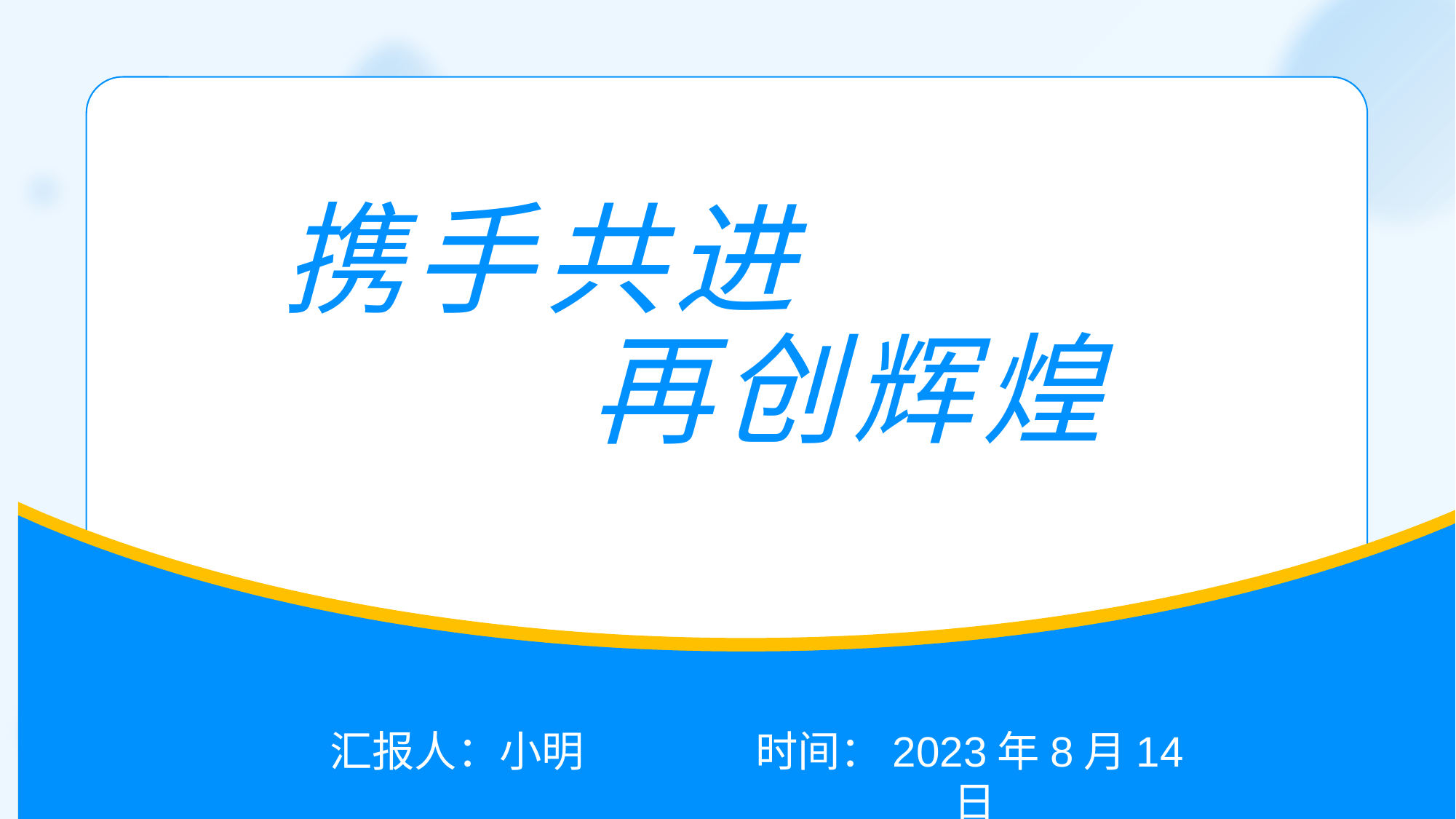

携手共进
再创辉煌

v

汇报人：小明
时间：2023年8月14日
汇报人：小明
时间：2023年8月14日